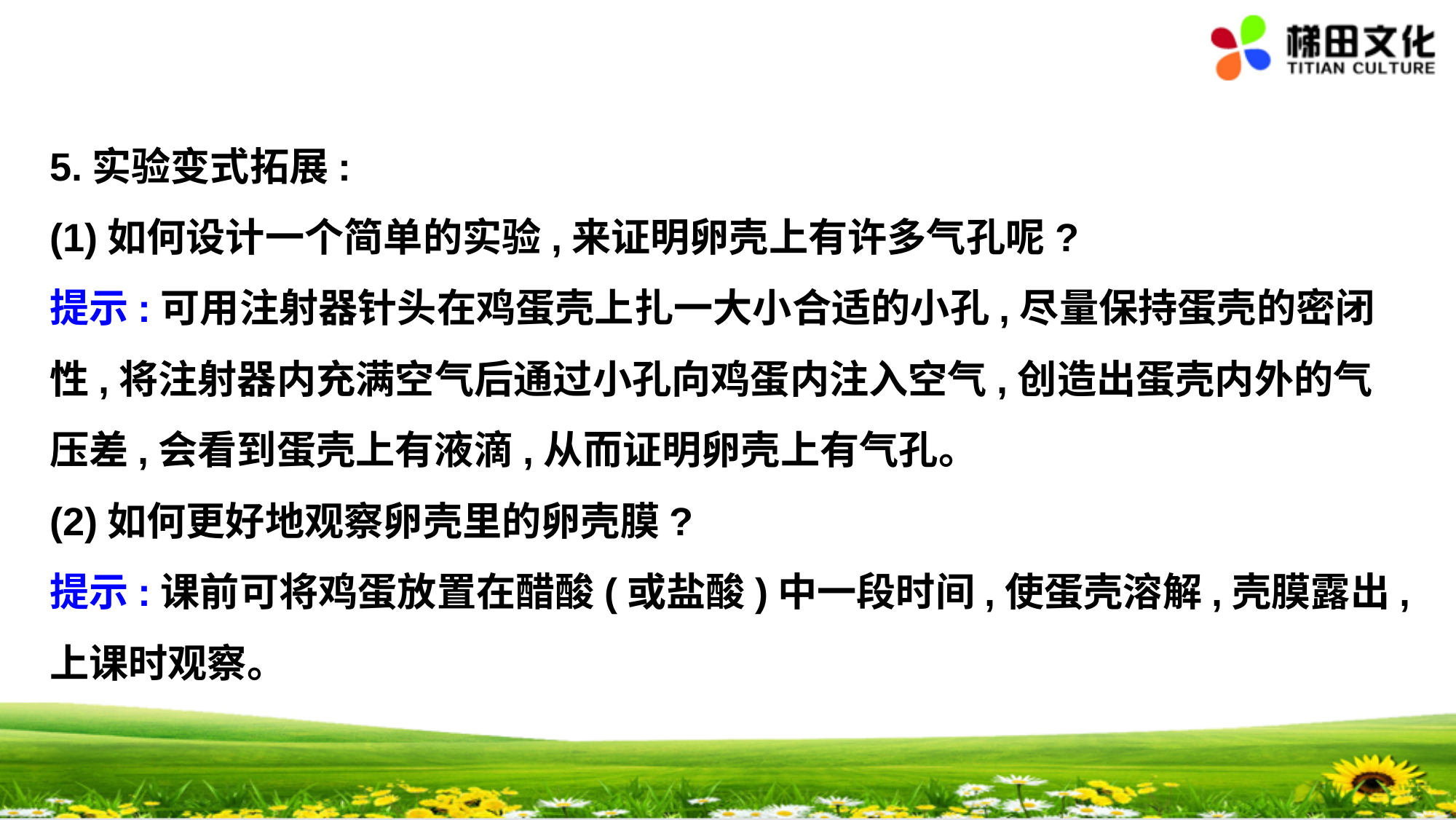

5.实验变式拓展:
(1)如何设计一个简单的实验,来证明卵壳上有许多气孔呢?
提示:可用注射器针头在鸡蛋壳上扎一大小合适的小孔,尽量保持蛋壳的密闭性,将注射器内充满空气后通过小孔向鸡蛋内注入空气,创造出蛋壳内外的气压差,会看到蛋壳上有液滴,从而证明卵壳上有气孔。
(2)如何更好地观察卵壳里的卵壳膜?
提示:课前可将鸡蛋放置在醋酸(或盐酸)中一段时间,使蛋壳溶解,壳膜露出,上课时观察。